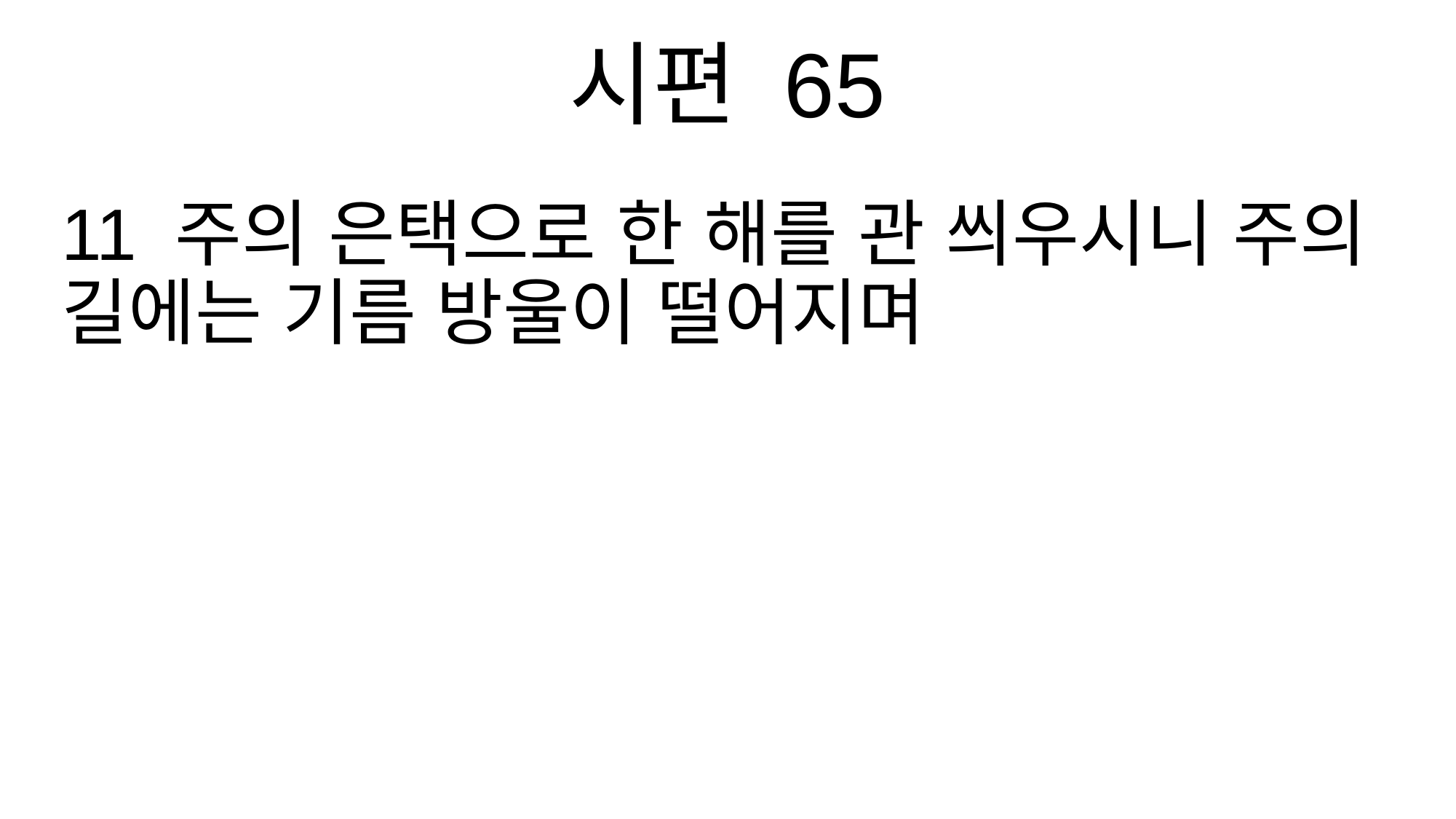

시편 65
11 주의 은택으로 한 해를 관 씌우시니 주의 길에는 기름 방울이 떨어지며